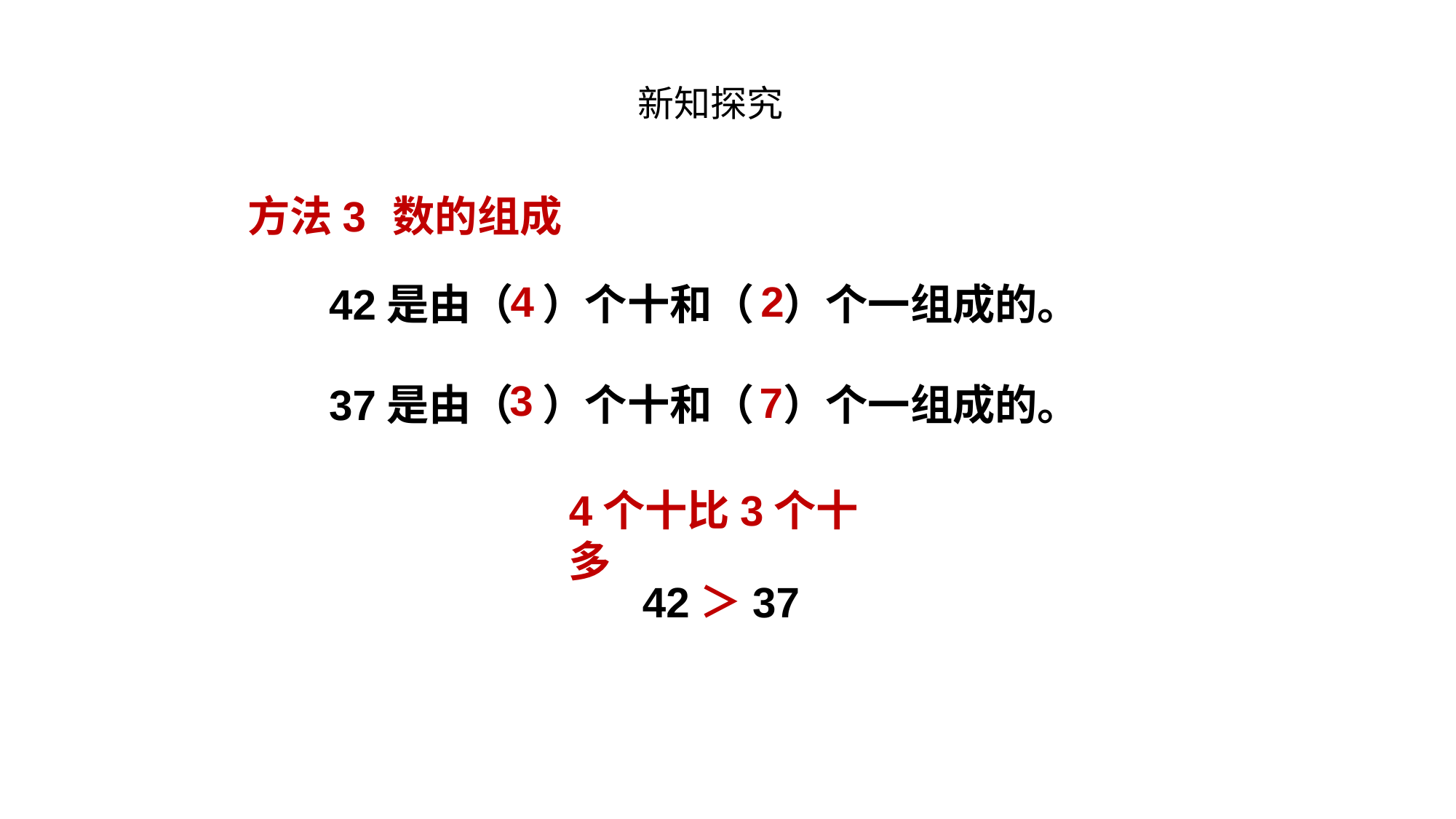

新知探究
方法3
数的组成
4
2
42是由（   ）个十和（   ）个一组成的。
3
7
37是由（   ）个十和（   ）个一组成的。
4个十比3个十多
42＞37